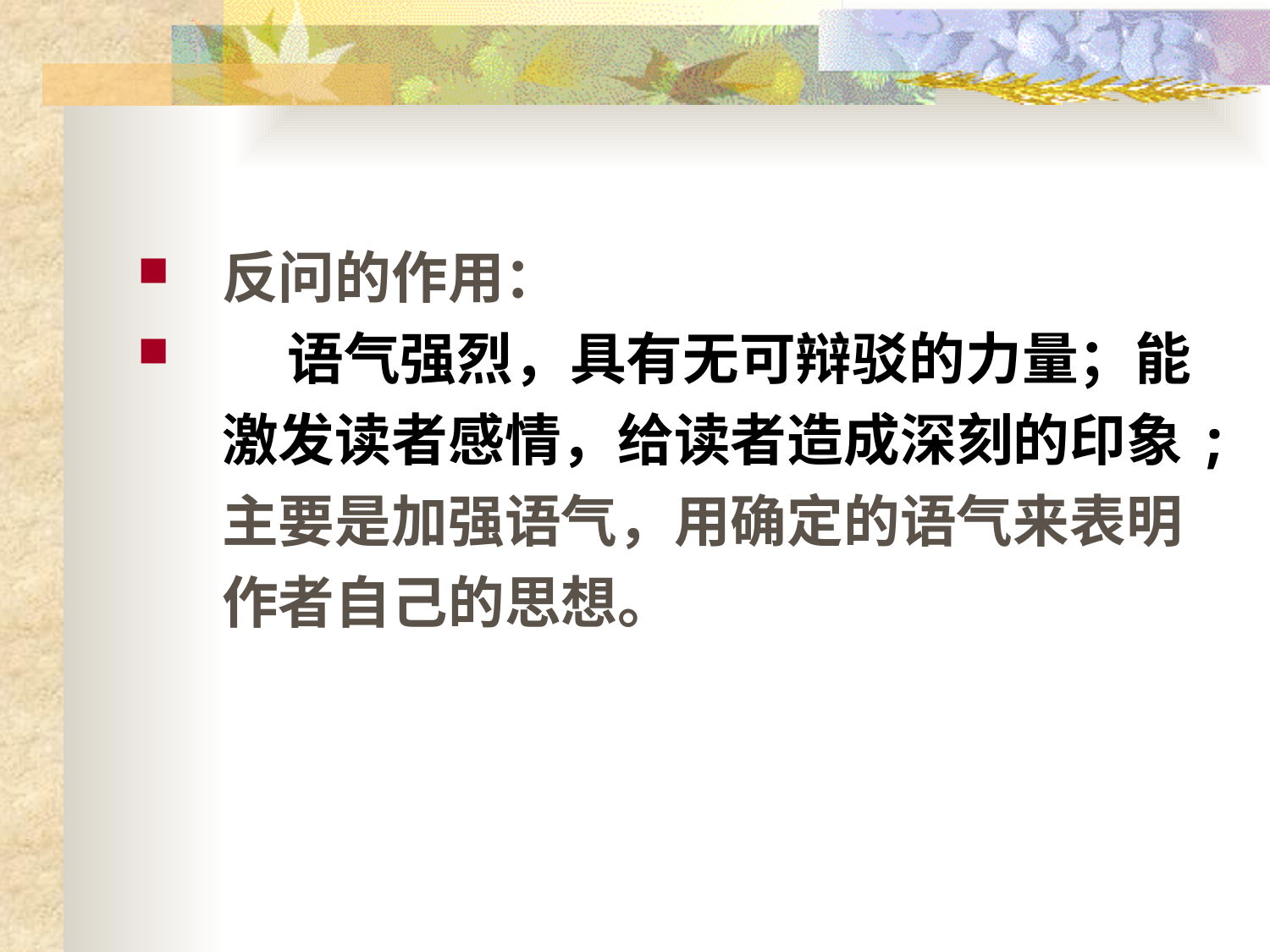

# 反问的作用：
    语气强烈，具有无可辩驳的力量；能激发读者感情，给读者造成深刻的印象;主要是加强语气，用确定的语气来表明作者自己的思想。